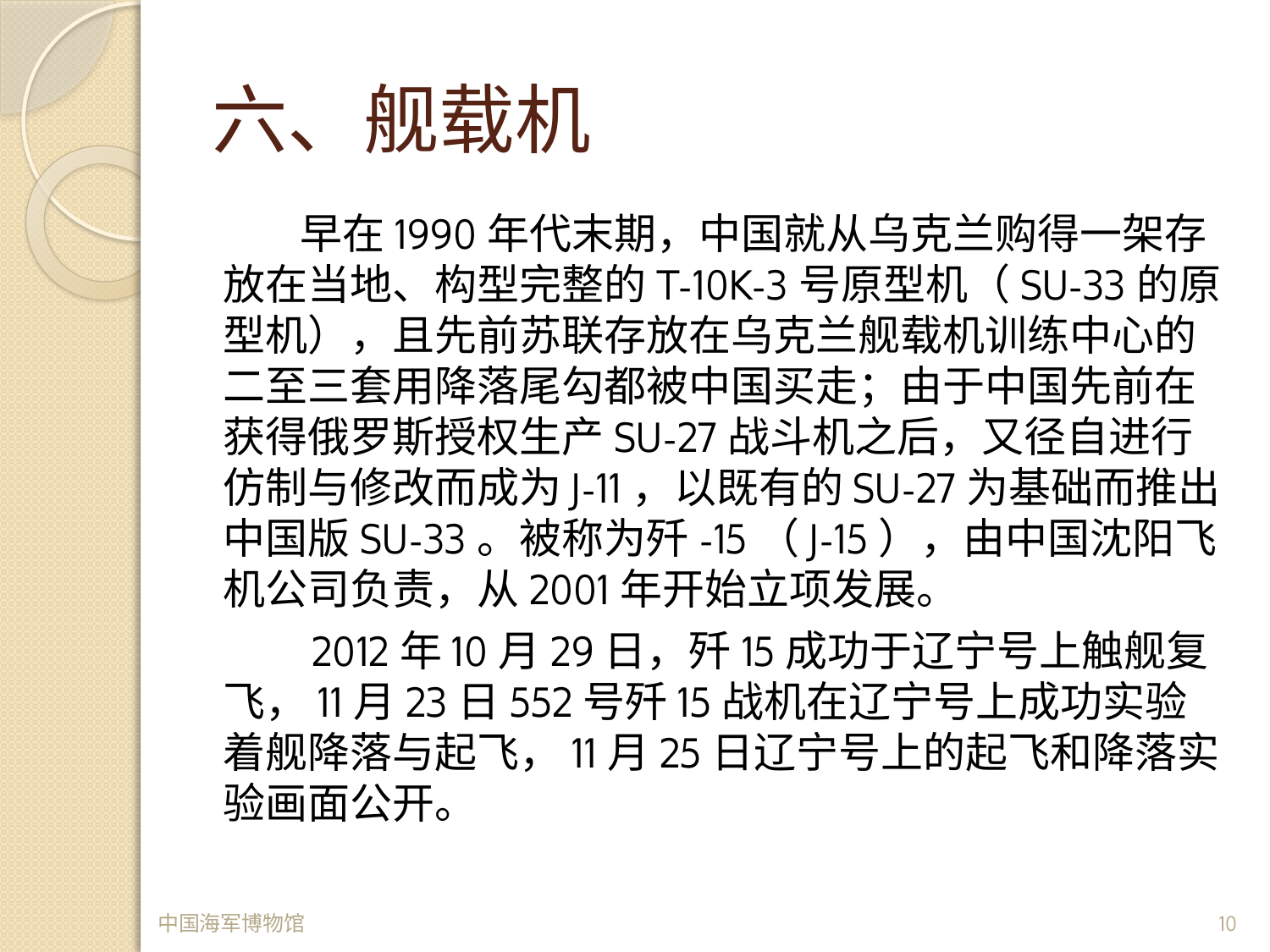

# 六、舰载机
       早在1990年代末期，中国就从乌克兰购得一架存放在当地、构型完整的T-10K-3号原型机（SU-33的原型机），且先前苏联存放在乌克兰舰载机训练中心的二至三套用降落尾勾都被中国买走；由于中国先前在获得俄罗斯授权生产SU-27战斗机之后，又径自进行仿制与修改而成为J-11，以既有的SU-27为基础而推出中国版SU-33。被称为歼-15（J-15），由中国沈阳飞机公司负责，从2001年开始立项发展。
       2012年10月29日，歼15成功于辽宁号上触舰复飞，11月23日552号歼15战机在辽宁号上成功实验着舰降落与起飞，11月25日辽宁号上的起飞和降落实验画面公开。

中国海军博物馆
10